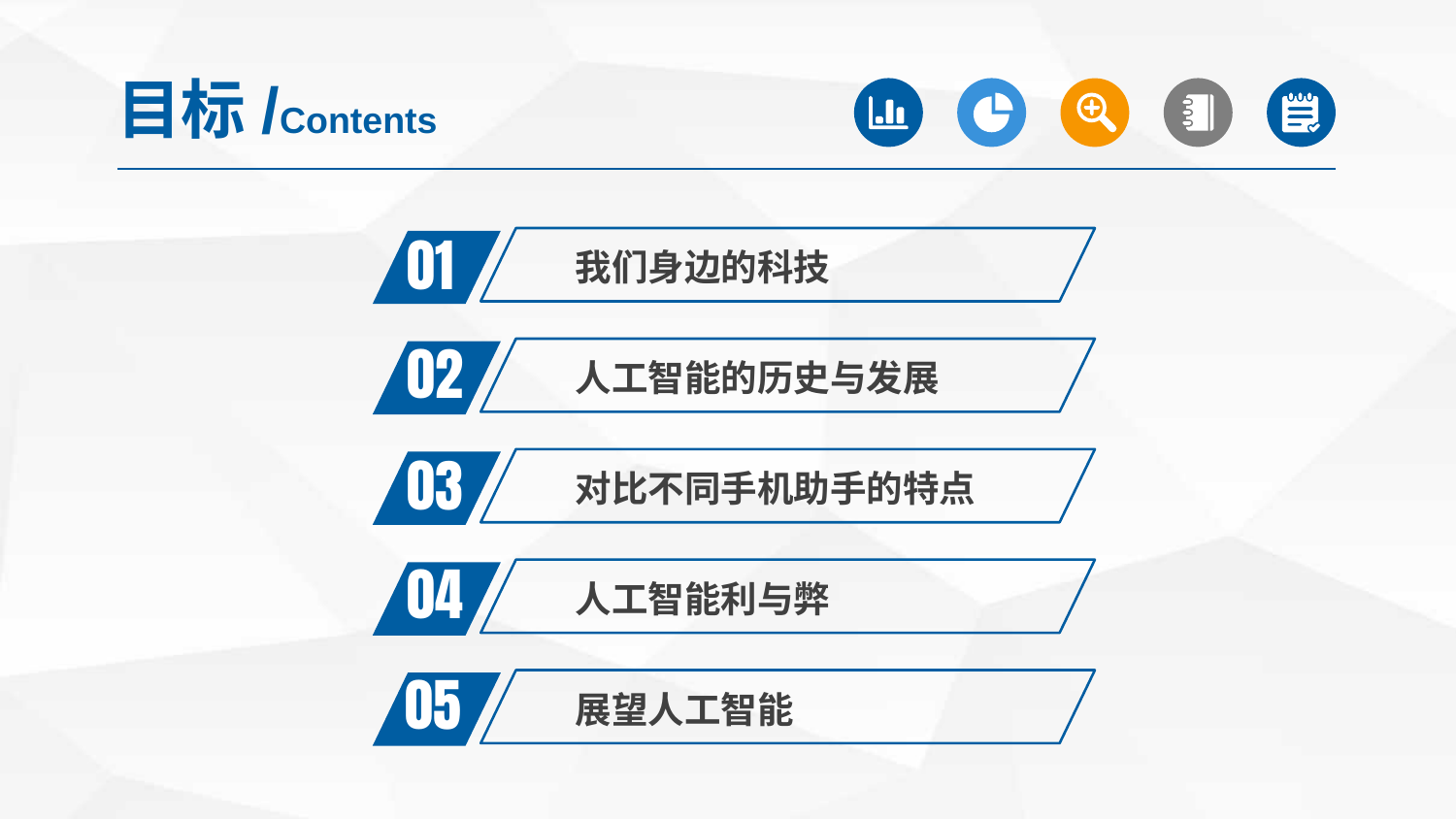

目标/Contents

01

我们身边的科技
02

人工智能的历史与发展
03

对比不同手机助手的特点
04

人工智能利与弊
05

展望人工智能